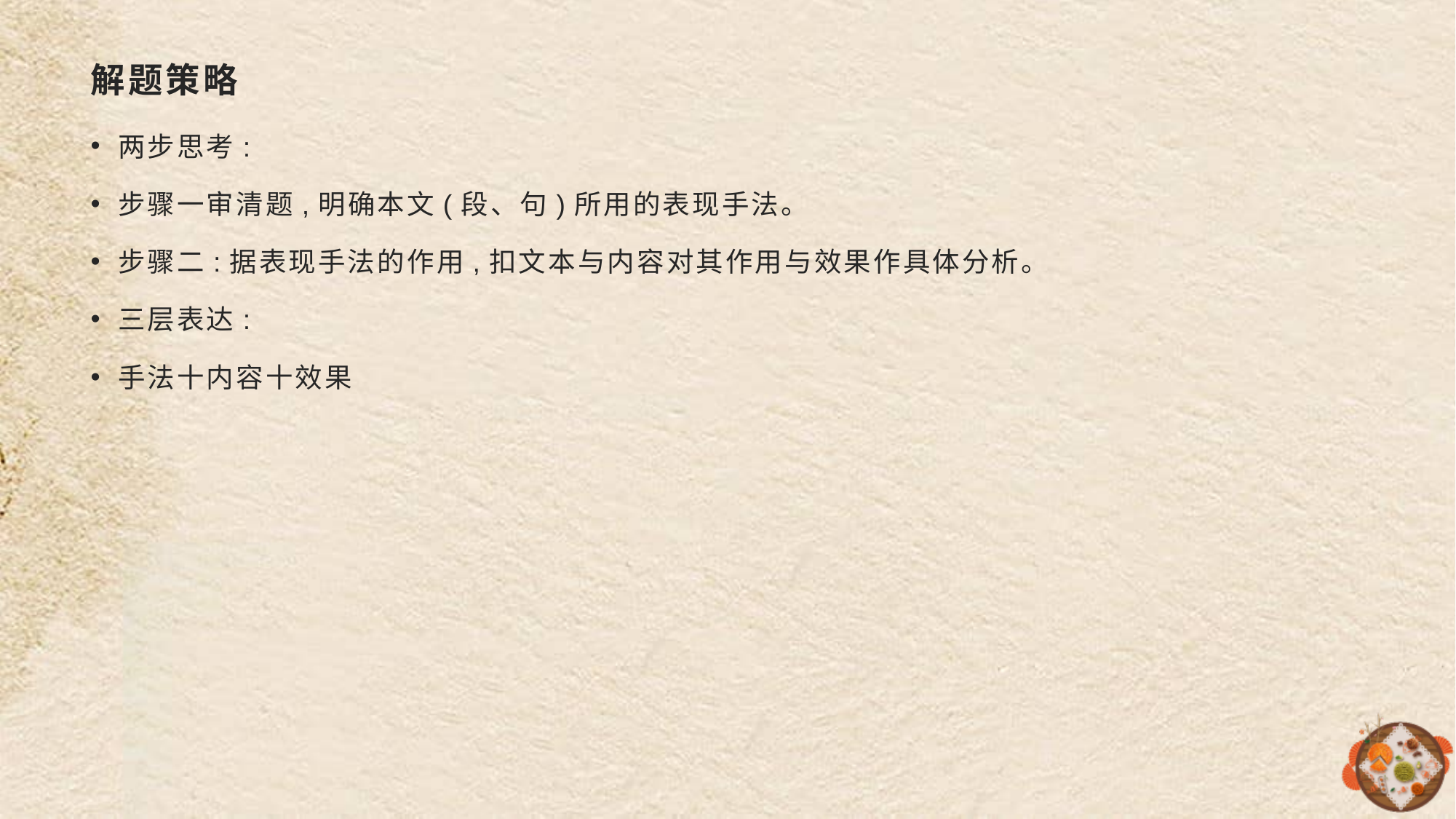

# 解题策略
两步思考:
步骤一审清题,明确本文(段、句)所用的表现手法。
步骤二:据表现手法的作用,扣文本与内容对其作用与效果作具体分析。
三层表达:
手法十内容十效果